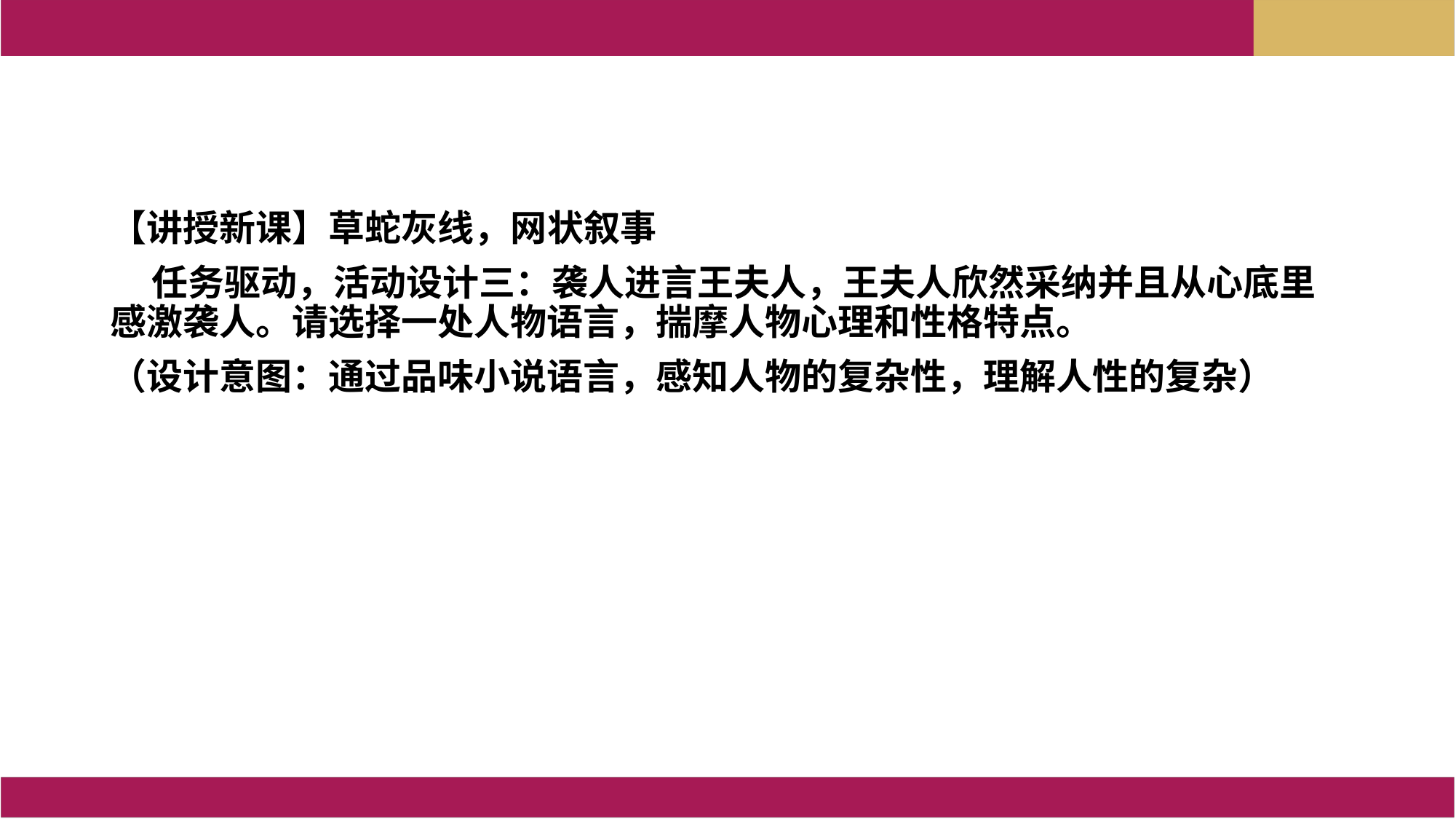

【讲授新课】草蛇灰线，网状叙事
    任务驱动，活动设计三：袭人进言王夫人，王夫人欣然采纳并且从心底里感激袭人。请选择一处人物语言，揣摩人物心理和性格特点。
（设计意图：通过品味小说语言，感知人物的复杂性，理解人性的复杂）